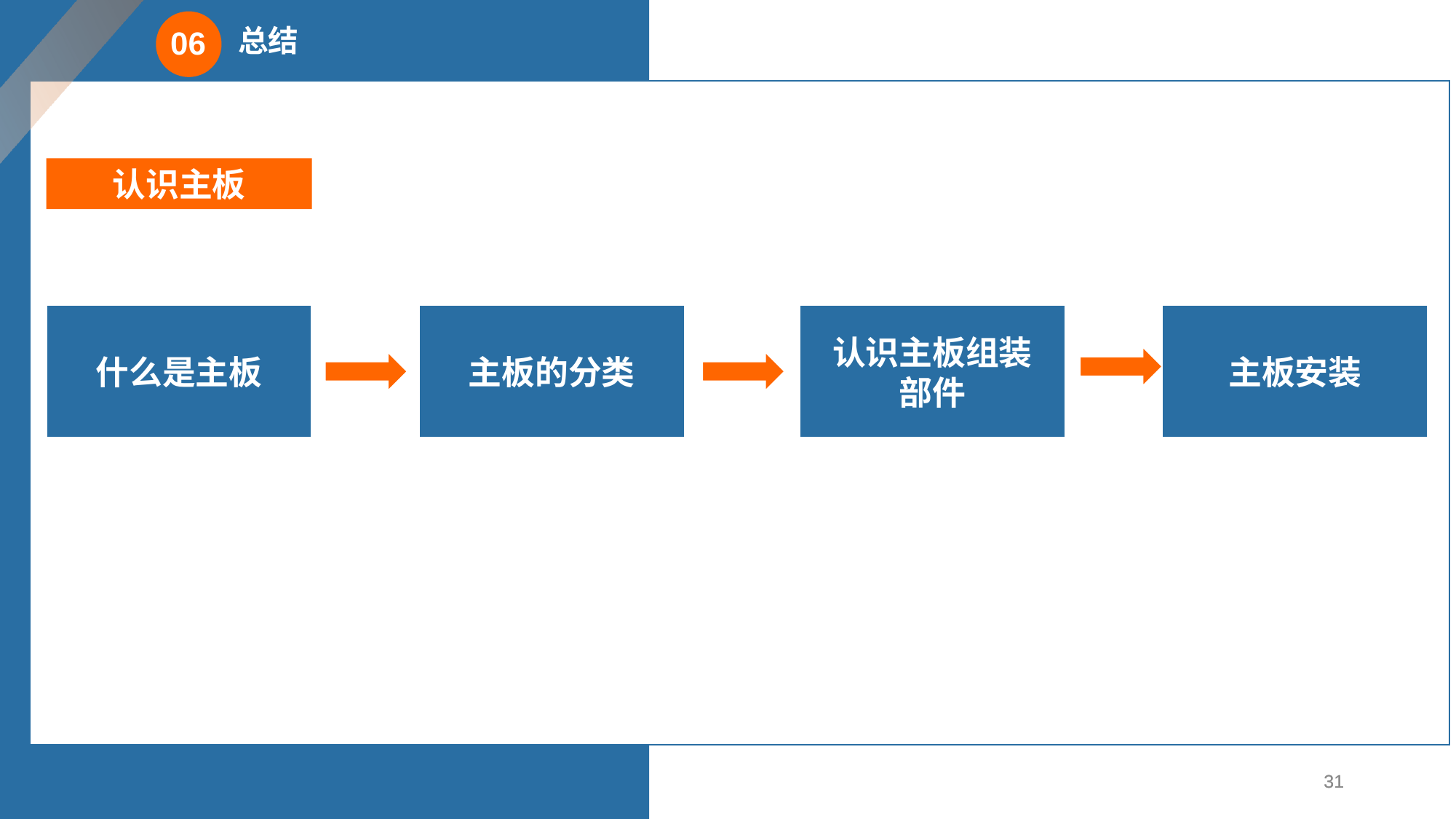

总结
06
认识主板
什么是主板
主板的分类
认识主板组装
部件
主板安装